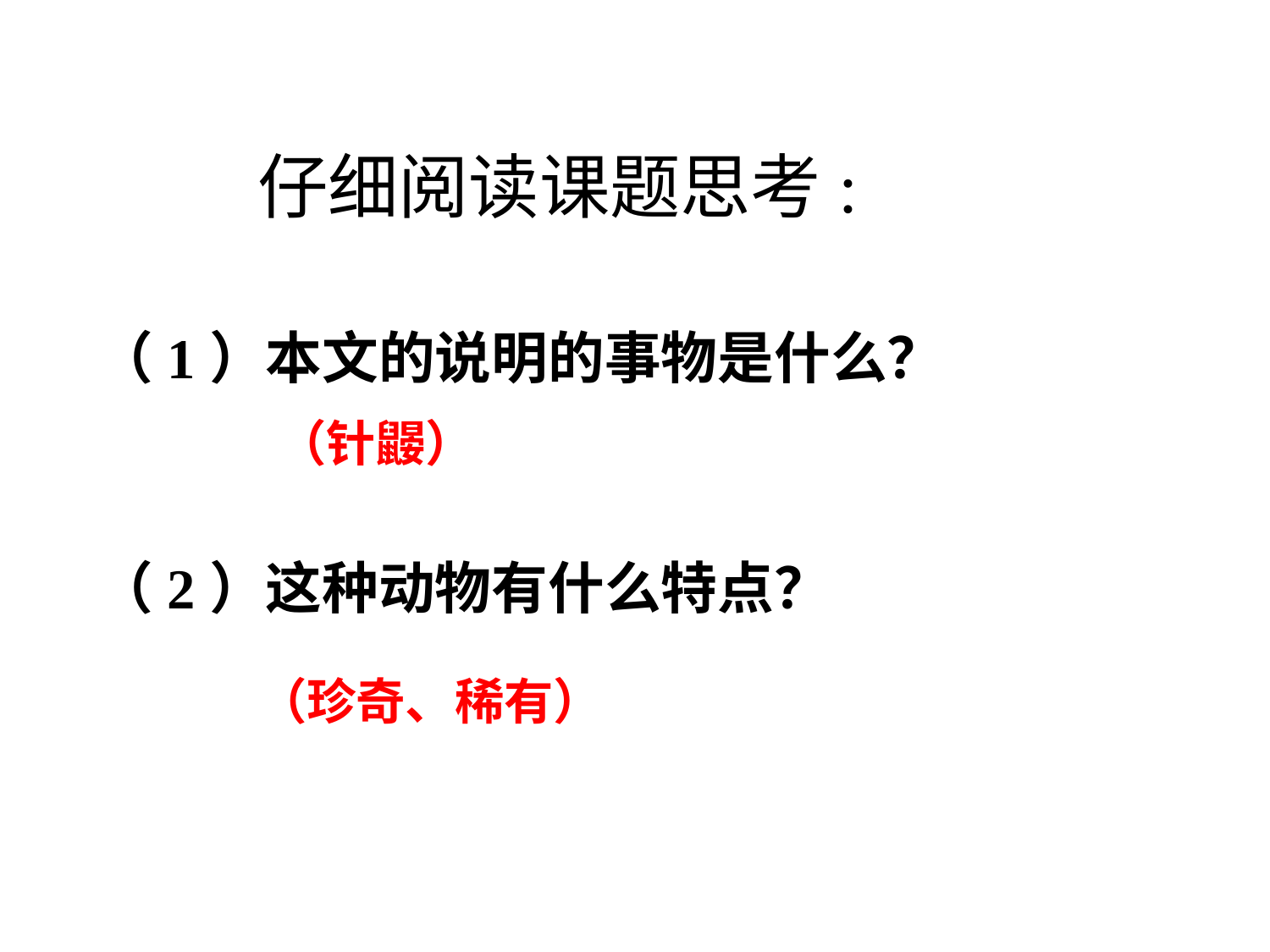

仔细阅读课题思考:
（1）本文的说明的事物是什么？
（针鼹）
（2）这种动物有什么特点？
（珍奇、稀有）